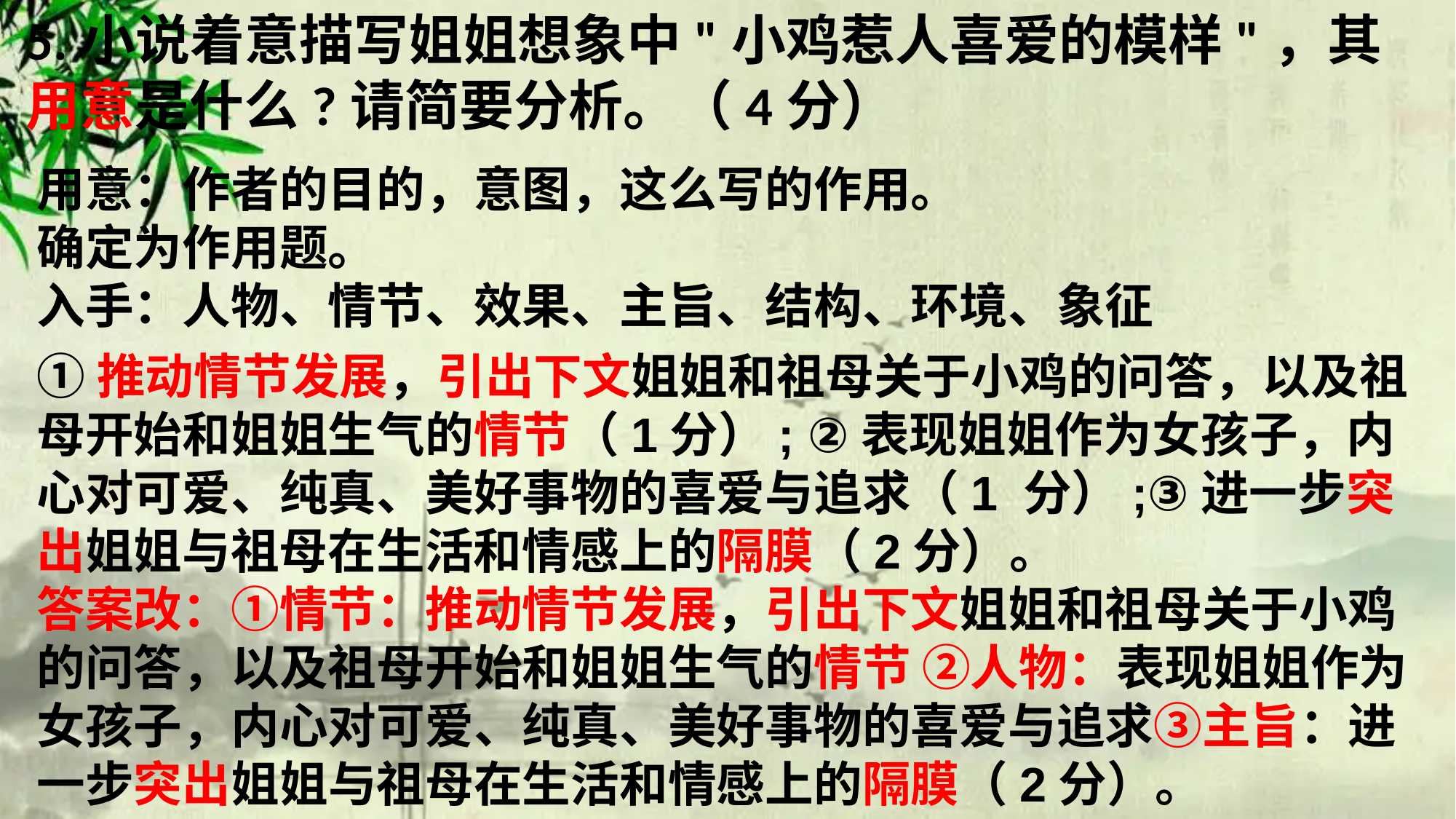

5.小说着意描写姐姐想象中"小鸡惹人喜爱的模样"，其用意是什么?请简要分析。（4分）
用意：作者的目的，意图，这么写的作用。
确定为作用题。
入手：人物、情节、效果、主旨、结构、环境、象征
①推动情节发展，引出下文姐姐和祖母关于小鸡的问答，以及祖母开始和姐姐生气的情节（1分）; ②表现姐姐作为女孩子，内心对可爱、纯真、美好事物的喜爱与追求（1 分）;③进一步突出姐姐与祖母在生活和情感上的隔膜（2分）。
答案改：①情节：推动情节发展，引出下文姐姐和祖母关于小鸡的问答，以及祖母开始和姐姐生气的情节 ②人物：表现姐姐作为女孩子，内心对可爱、纯真、美好事物的喜爱与追求③主旨：进一步突出姐姐与祖母在生活和情感上的隔膜（2分）。